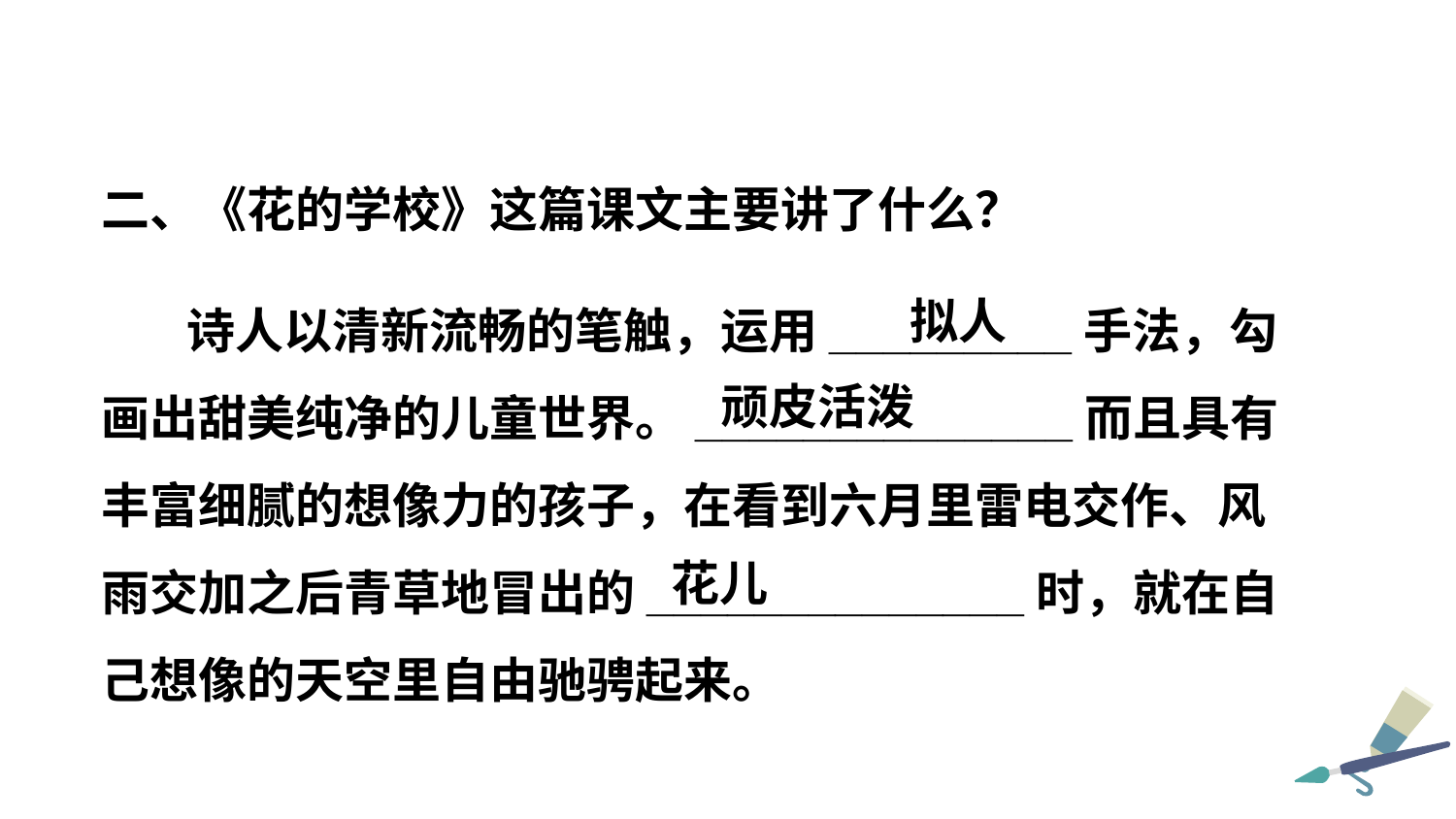

二、《花的学校》这篇课文主要讲了什么？
拟人
诗人以清新流畅的笔触，运用_________手法，勾画出甜美纯净的儿童世界。______________而且具有丰富细腻的想像力的孩子，在看到六月里雷电交作、风雨交加之后青草地冒出的______________时，就在自己想像的天空里自由驰骋起来。
顽皮活泼
花儿